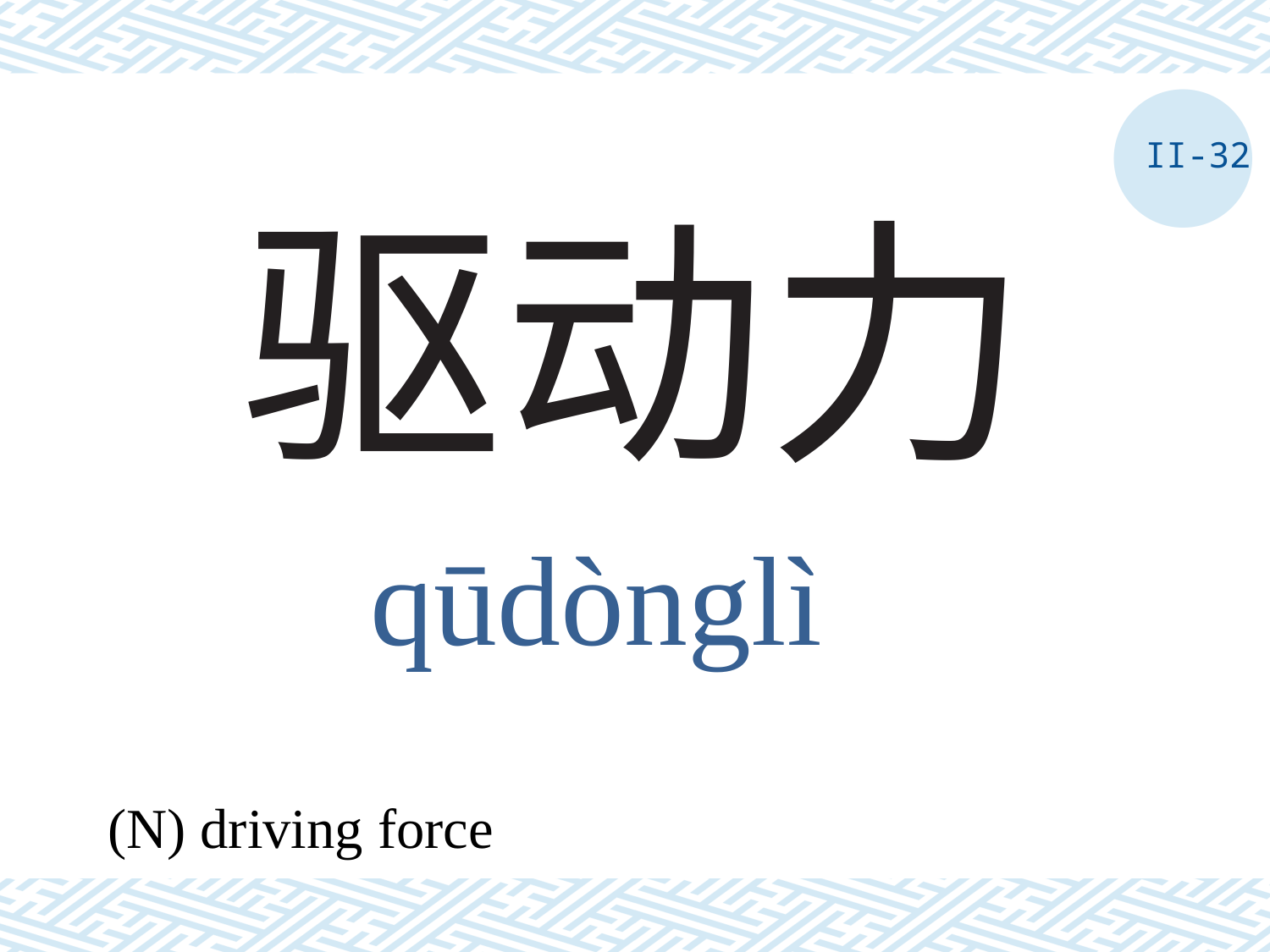

II-32

# 驱动力
qūdònglì
(N) driving force